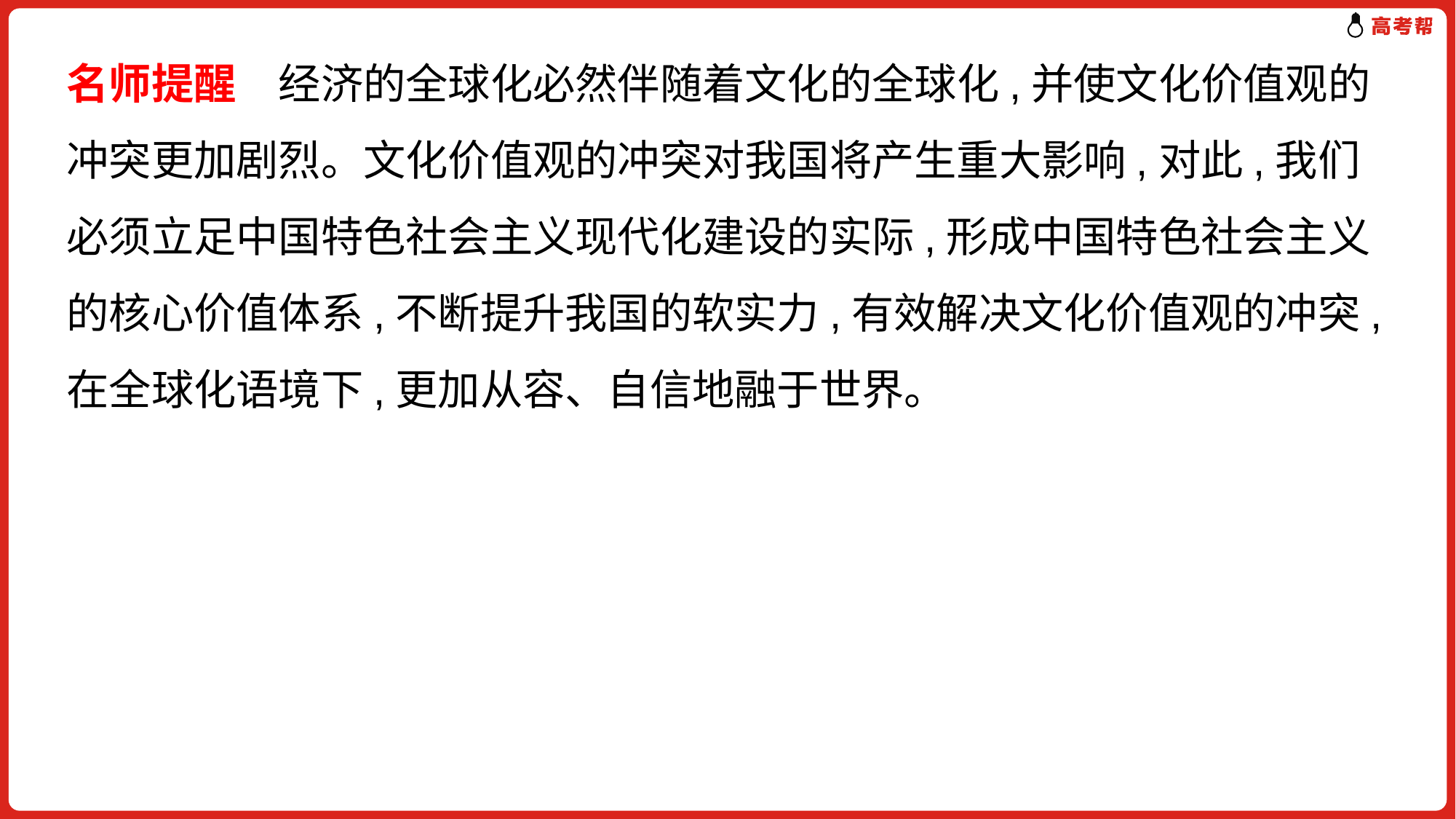

名师提醒　经济的全球化必然伴随着文化的全球化,并使文化价值观的冲突更加剧烈。文化价值观的冲突对我国将产生重大影响,对此,我们必须立足中国特色社会主义现代化建设的实际,形成中国特色社会主义的核心价值体系,不断提升我国的软实力,有效解决文化价值观的冲突,在全球化语境下,更加从容、自信地融于世界。